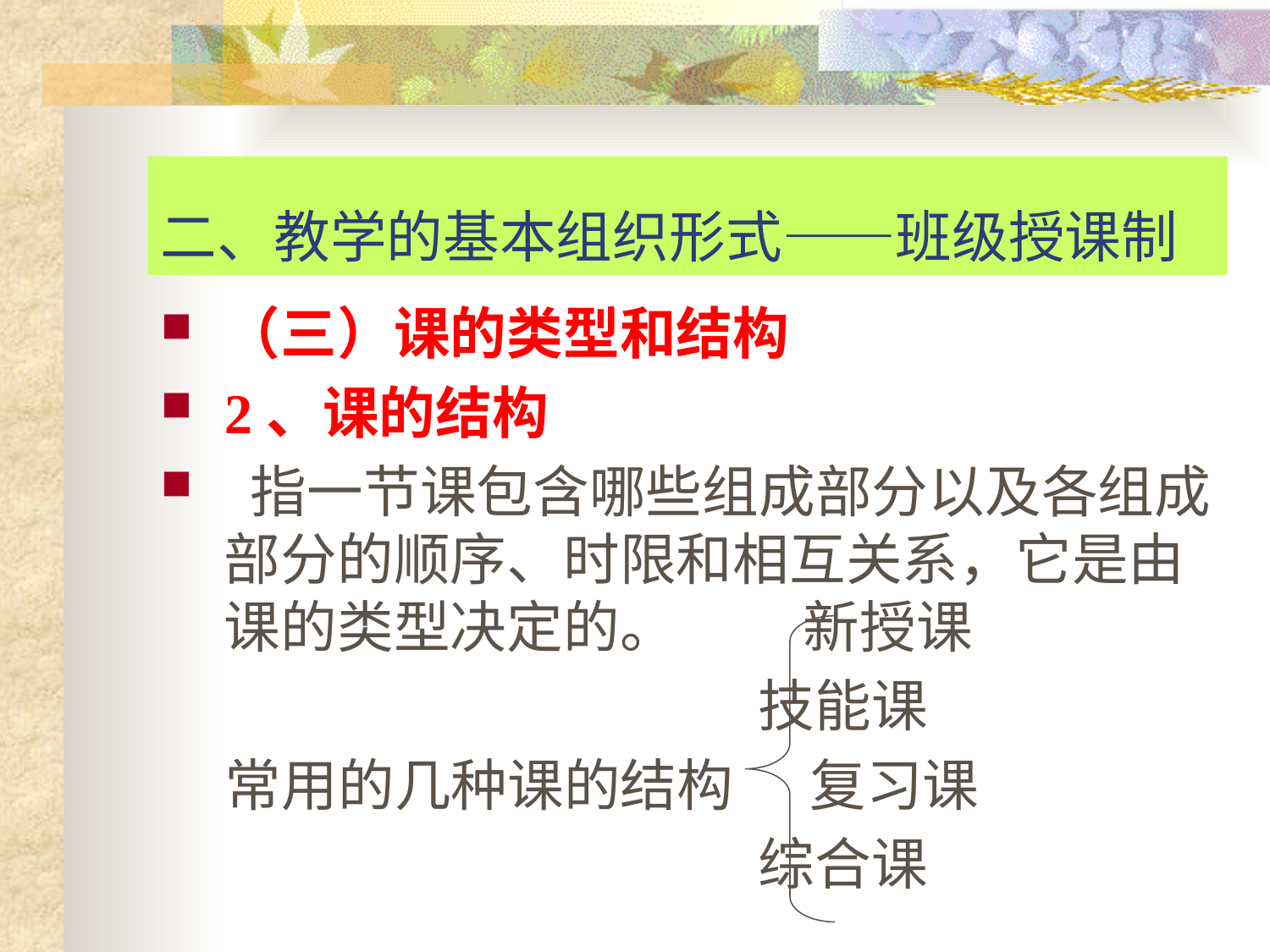

# 二、教学的基本组织形式——班级授课制
（三）课的类型和结构
2、课的结构
 指一节课包含哪些组成部分以及各组成部分的顺序、时限和相互关系，它是由课的类型决定的。          新授课
                                              技能课
    常用的几种课的结构      复习课
                                              综合课